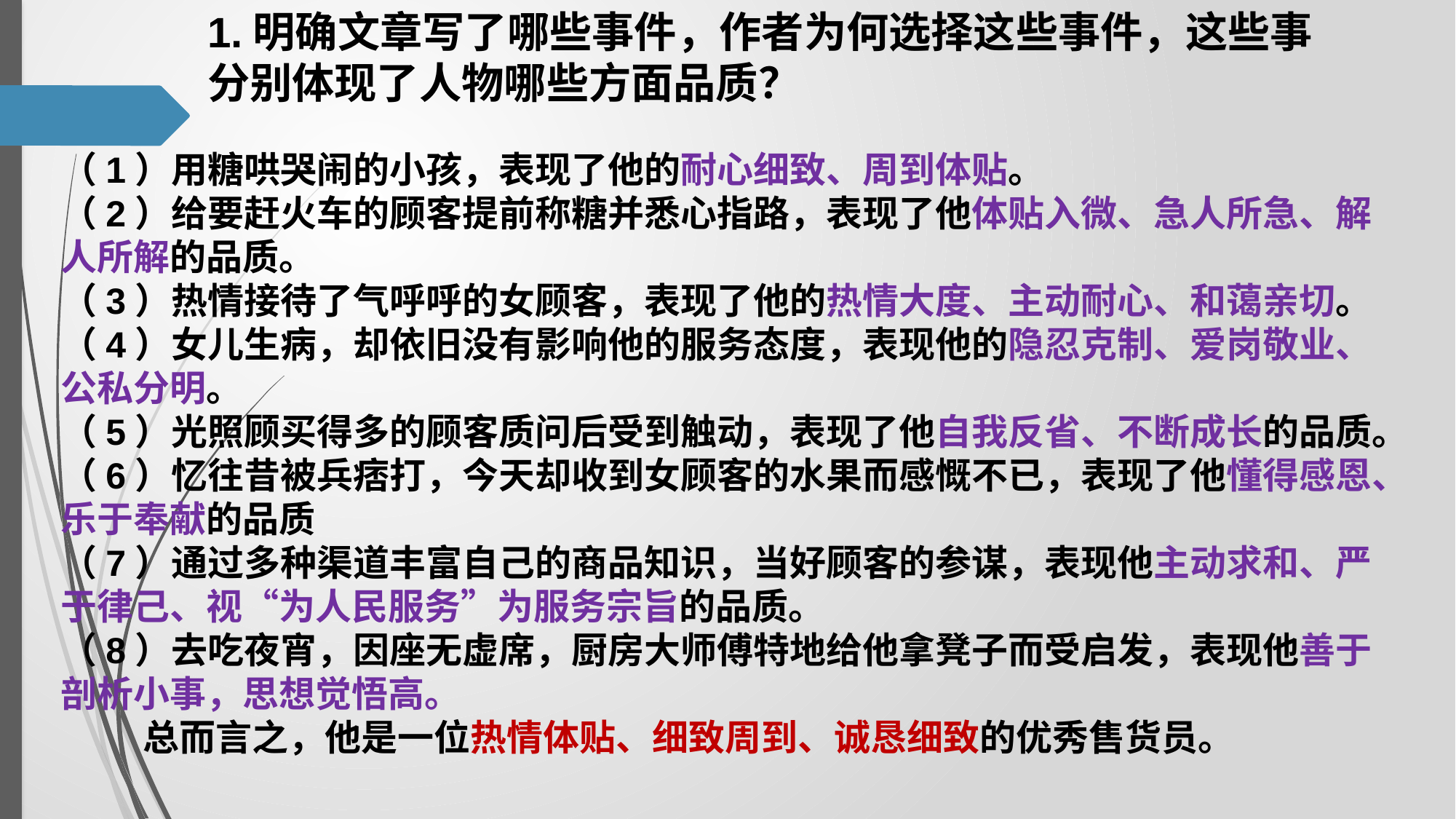

1.明确文章写了哪些事件，作者为何选择这些事件，这些事分别体现了人物哪些方面品质？
（1）用糖哄哭闹的小孩，表现了他的耐心细致、周到体贴。
（2）给要赶火车的顾客提前称糖并悉心指路，表现了他体贴入微、急人所急、解人所解的品质。
（3）热情接待了气呼呼的女顾客，表现了他的热情大度、主动耐心、和蔼亲切。
（4）女儿生病，却依旧没有影响他的服务态度，表现他的隐忍克制、爱岗敬业、公私分明。
（5）光照顾买得多的顾客质问后受到触动，表现了他自我反省、不断成长的品质。
（6）忆往昔被兵痞打，今天却收到女顾客的水果而感慨不已，表现了他懂得感恩、乐于奉献的品质
（7）通过多种渠道丰富自己的商品知识，当好顾客的参谋，表现他主动求和、严于律己、视“为人民服务”为服务宗旨的品质。
（8）去吃夜宵，因座无虚席，厨房大师傅特地给他拿凳子而受启发，表现他善于剖析小事，思想觉悟高。
         总而言之，他是一位热情体贴、细致周到、诚恳细致的优秀售货员。